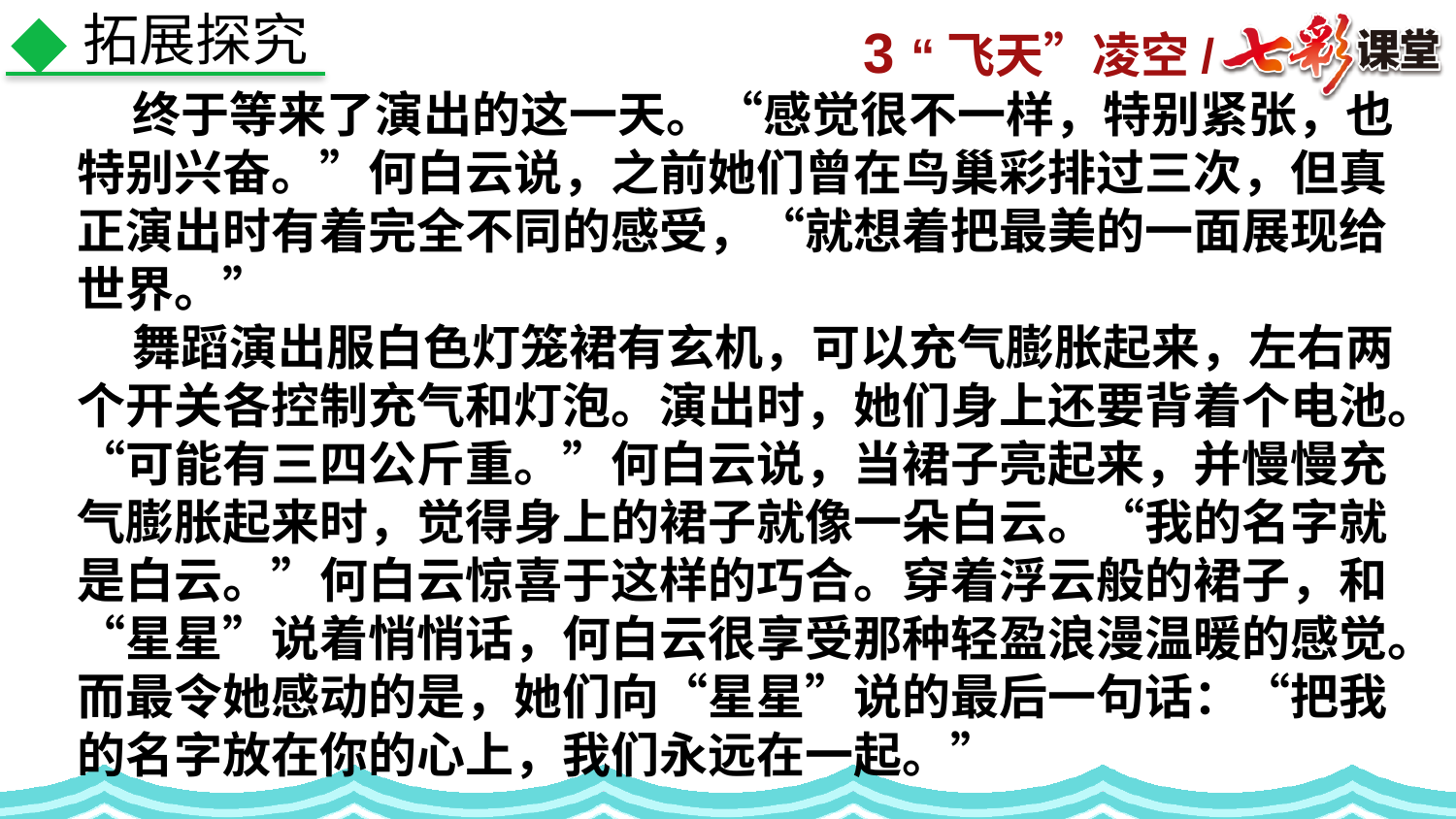

拓展探究

    终于等来了演出的这一天。“感觉很不一样，特别紧张，也特别兴奋。”何白云说，之前她们曾在鸟巢彩排过三次，但真正演出时有着完全不同的感受，“就想着把最美的一面展现给世界。”
    舞蹈演出服白色灯笼裙有玄机，可以充气膨胀起来，左右两个开关各控制充气和灯泡。演出时，她们身上还要背着个电池。“可能有三四公斤重。”何白云说，当裙子亮起来，并慢慢充气膨胀起来时，觉得身上的裙子就像一朵白云。“我的名字就是白云。”何白云惊喜于这样的巧合。穿着浮云般的裙子，和“星星”说着悄悄话，何白云很享受那种轻盈浪漫温暖的感觉。而最令她感动的是，她们向“星星”说的最后一句话：“把我的名字放在你的心上，我们永远在一起。”